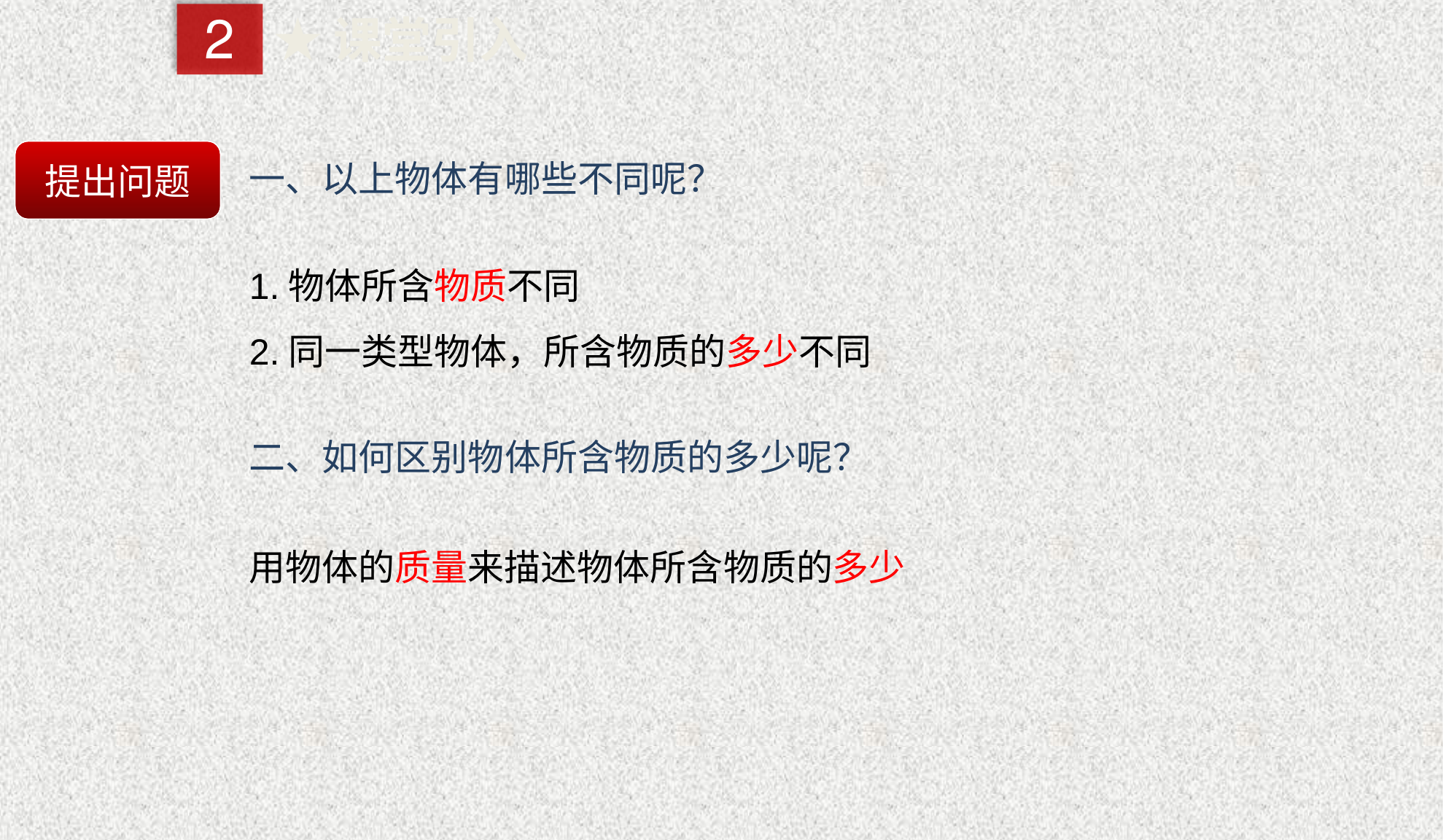

2
★课堂引入
提出问题
一、以上物体有哪些不同呢？
1.物体所含物质不同
2.同一类型物体，所含物质的多少不同
二、如何区别物体所含物质的多少呢？
用物体的质量来描述物体所含物质的多少